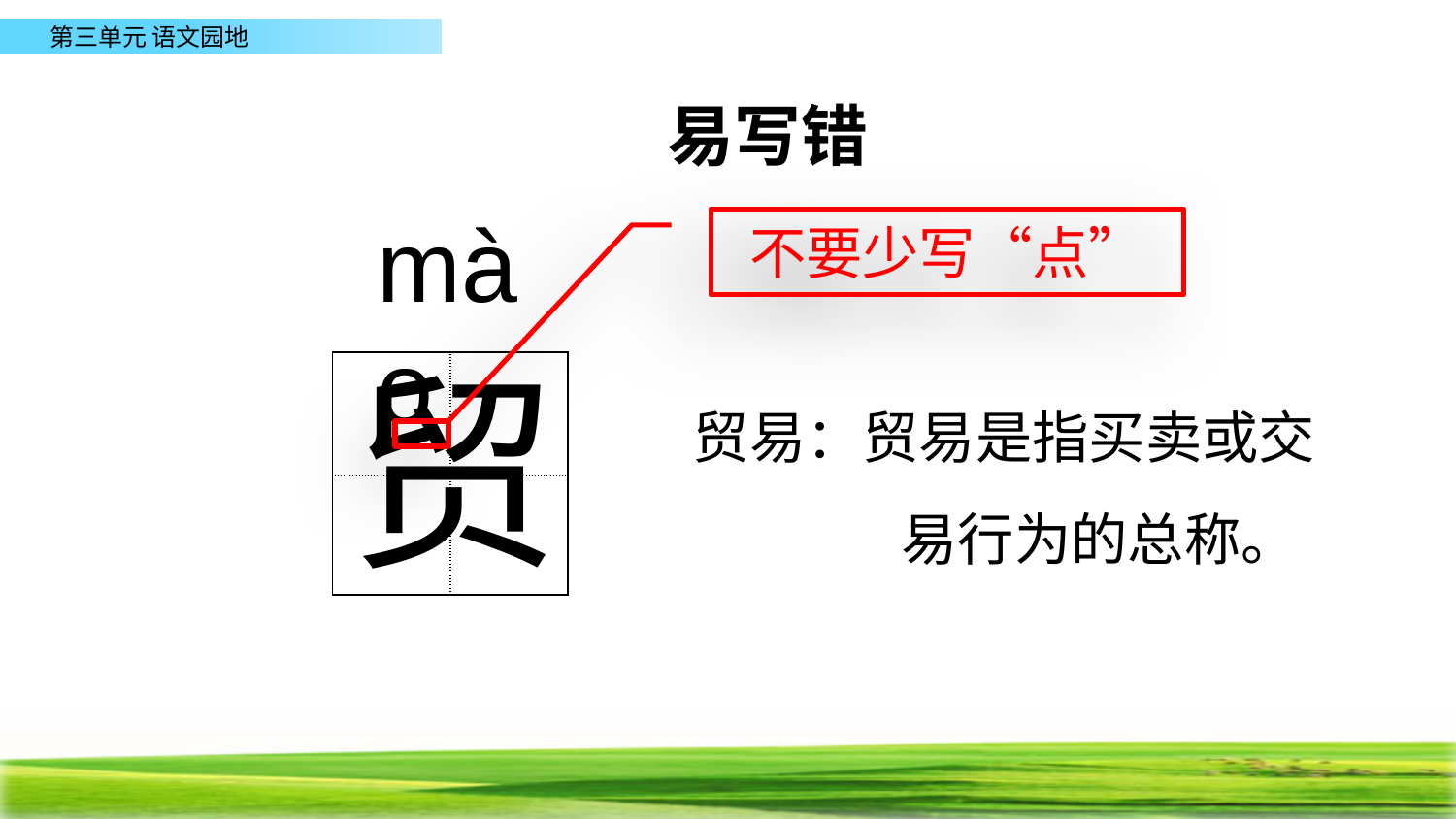

易写错
mào
不要少写“点”
贸
|  |  |
| --- | --- |
|  |  |
贸易：贸易是指买卖或交	     易行为的总称。